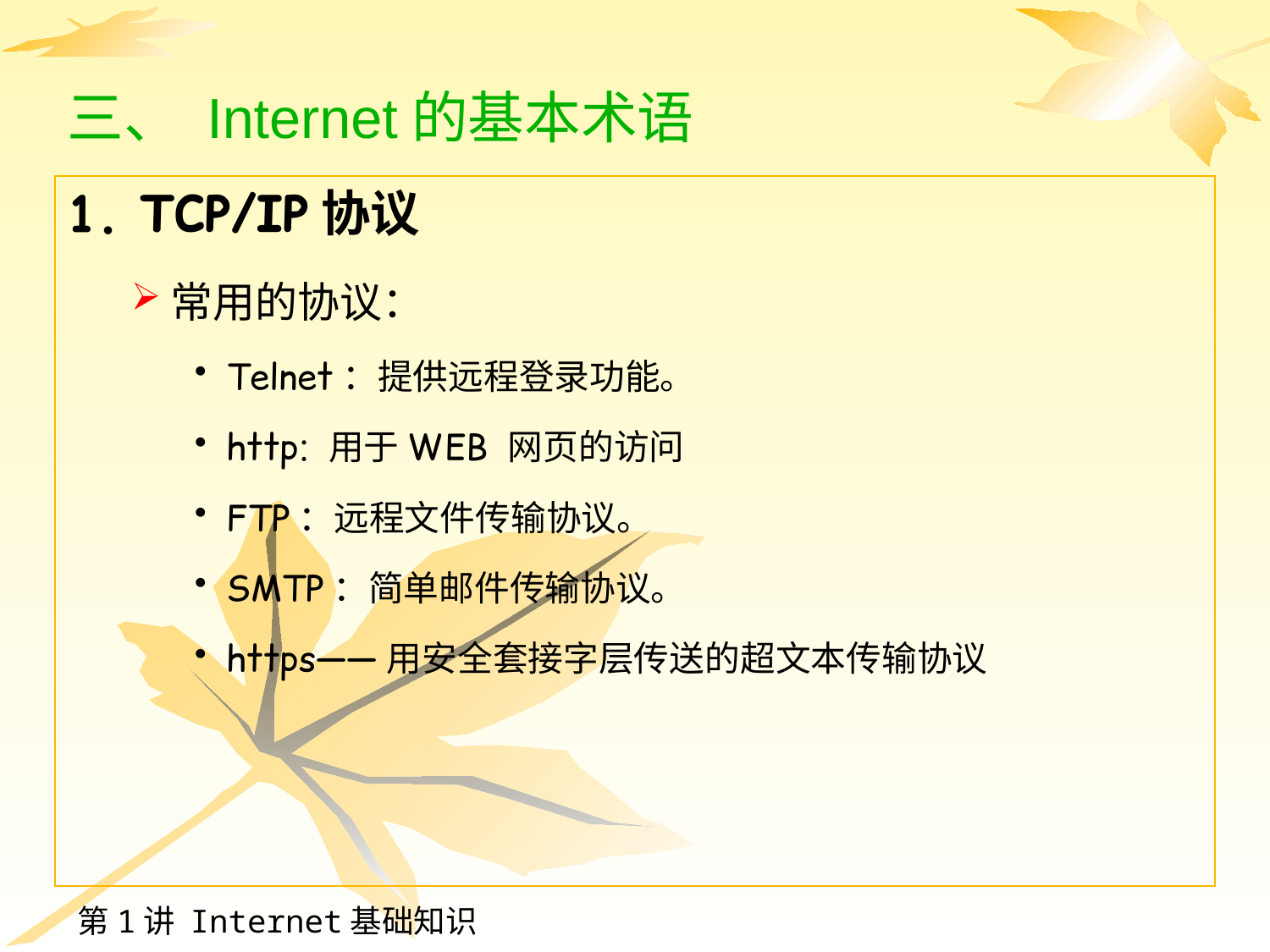

# 三、 Internet的基本术语
1. TCP/IP协议
常用的协议：
Telnet：提供远程登录功能。
http: 用于WEB 网页的访问
FTP：远程文件传输协议。
SMTP：简单邮件传输协议。
https——用安全套接字层传送的超文本传输协议